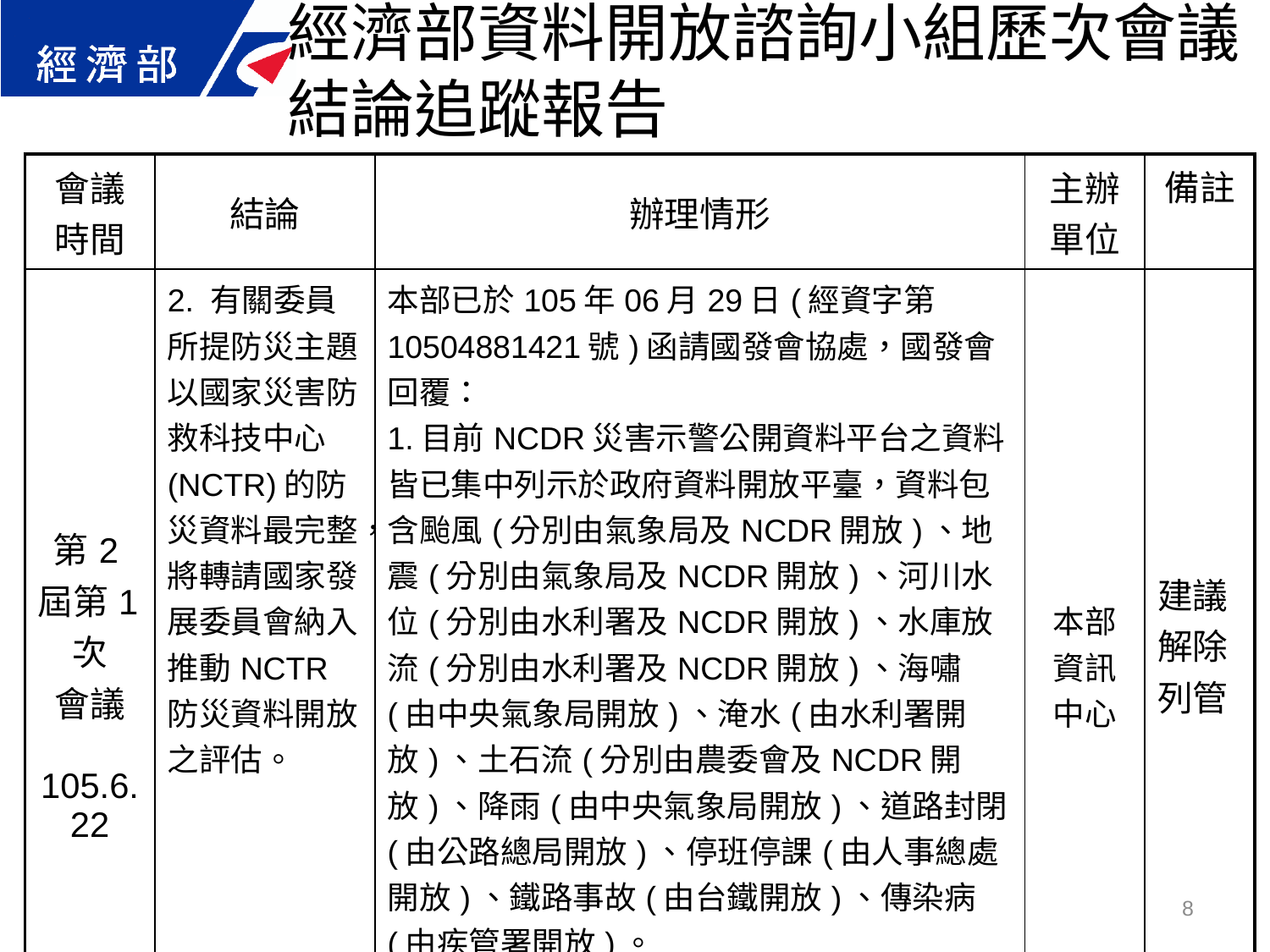

經濟部資料開放諮詢小組歷次會議結論追蹤報告
| 會議 時間 | 結論 | 辦理情形 | 主辦 單位 | 備註 |
| --- | --- | --- | --- | --- |
| 第2屆第1次 會議 105.6.22 | 2. 有關委員所提防災主題以國家災害防救科技中心(NCTR)的防災資料最完整，將轉請國家發展委員會納入推動NCTR防災資料開放之評估。 | 本部已於105年06月29日(經資字第10504881421號)函請國發會協處，國發會回覆： 1.目前NCDR災害示警公開資料平台之資料皆已集中列示於政府資料開放平臺，資料包含颱風(分別由氣象局及NCDR開放)、地震(分別由氣象局及NCDR開放)、河川水位(分別由水利署及NCDR開放)、水庫放流(分別由水利署及NCDR開放)、海嘯(由中央氣象局開放)、淹水(由水利署開放)、土石流(分別由農委會及NCDR開放)、降雨(由中央氣象局開放)、道路封閉(由公路總局開放)、停班停課(由人事總處開放)、鐵路事故(由台鐵開放)、傳染病(由疾管署開放)。 2.國發會已請NCDR辦理網站資料盤點作業並逐步開放。 | 本部資訊中心 | 建議解除列管 |
8